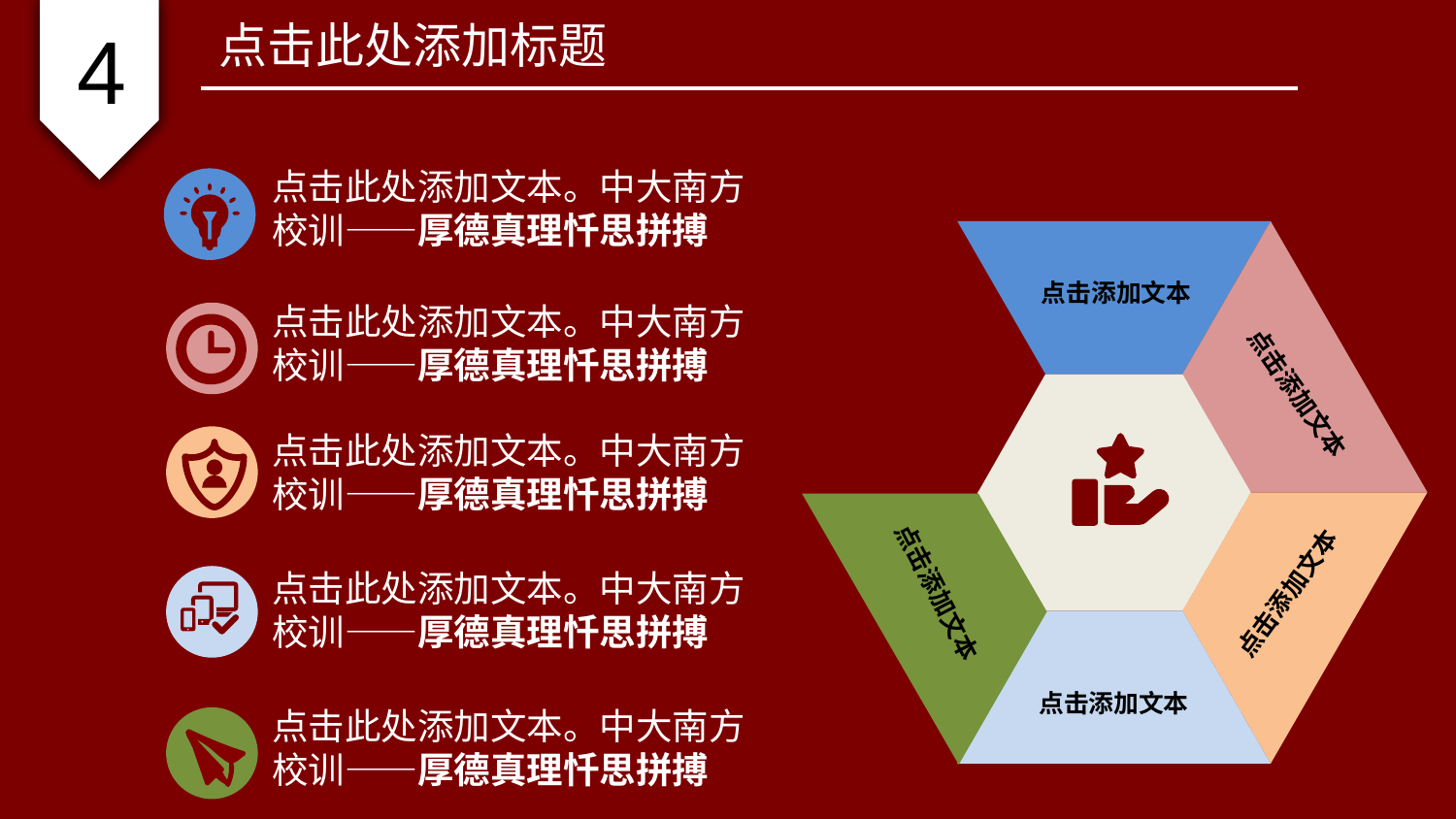

4

点击此处添加标题
点击此处添加文本。中大南方校训——厚德真理忏思拼搏

点击添加文本

点击添加文本
点击添加文本

点击添加文本

点击添加文本
点击此处添加文本。中大南方校训——厚德真理忏思拼搏

点击此处添加文本。中大南方校训——厚德真理忏思拼搏

点击此处添加文本。中大南方校训——厚德真理忏思拼搏

点击此处添加文本。中大南方校训——厚德真理忏思拼搏